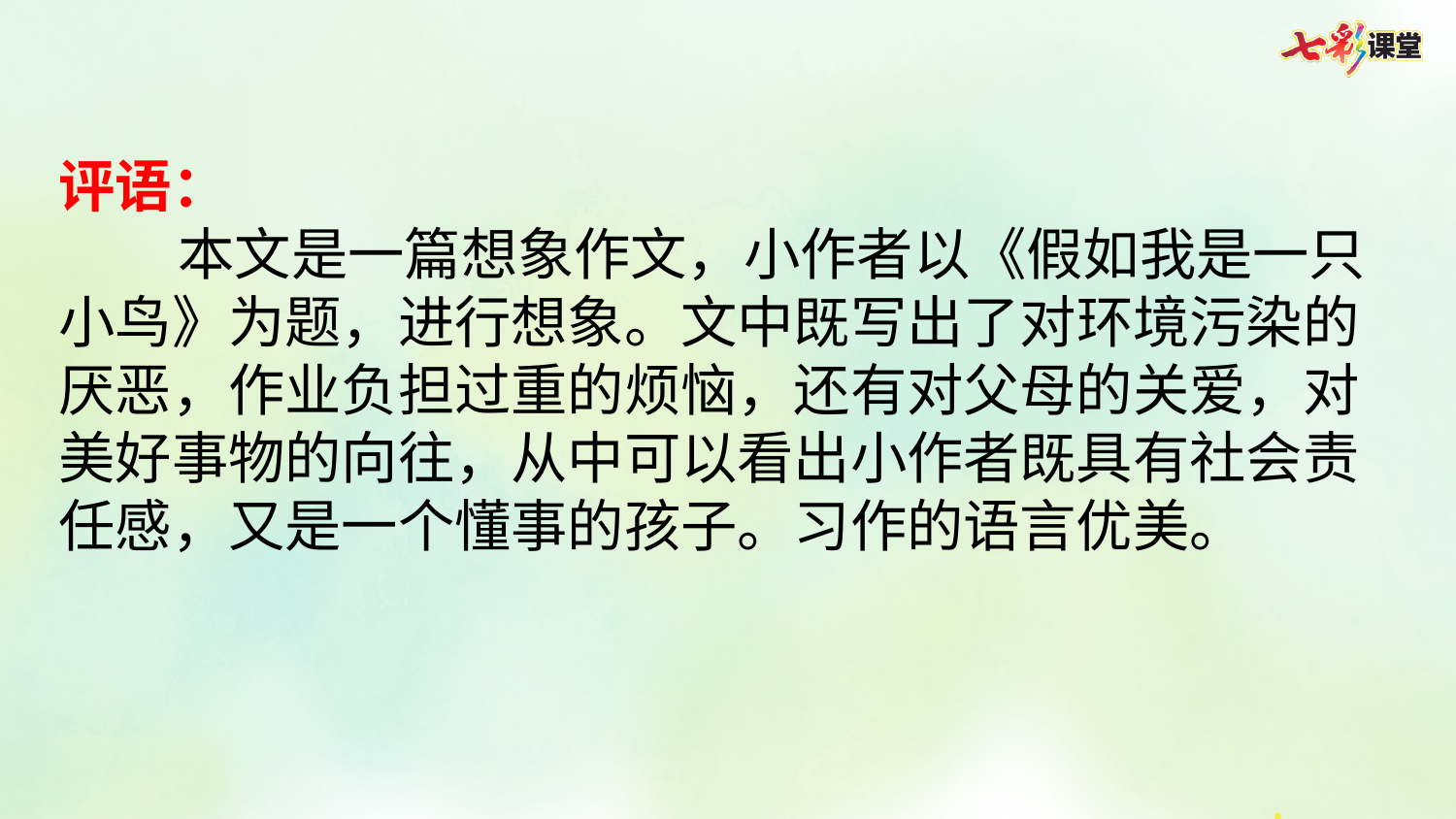

评语：
     本文是一篇想象作文，小作者以《假如我是一只小鸟》为题，进行想象。文中既写出了对环境污染的厌恶，作业负担过重的烦恼，还有对父母的关爱，对美好事物的向往，从中可以看出小作者既具有社会责任感，又是一个懂事的孩子。习作的语言优美。